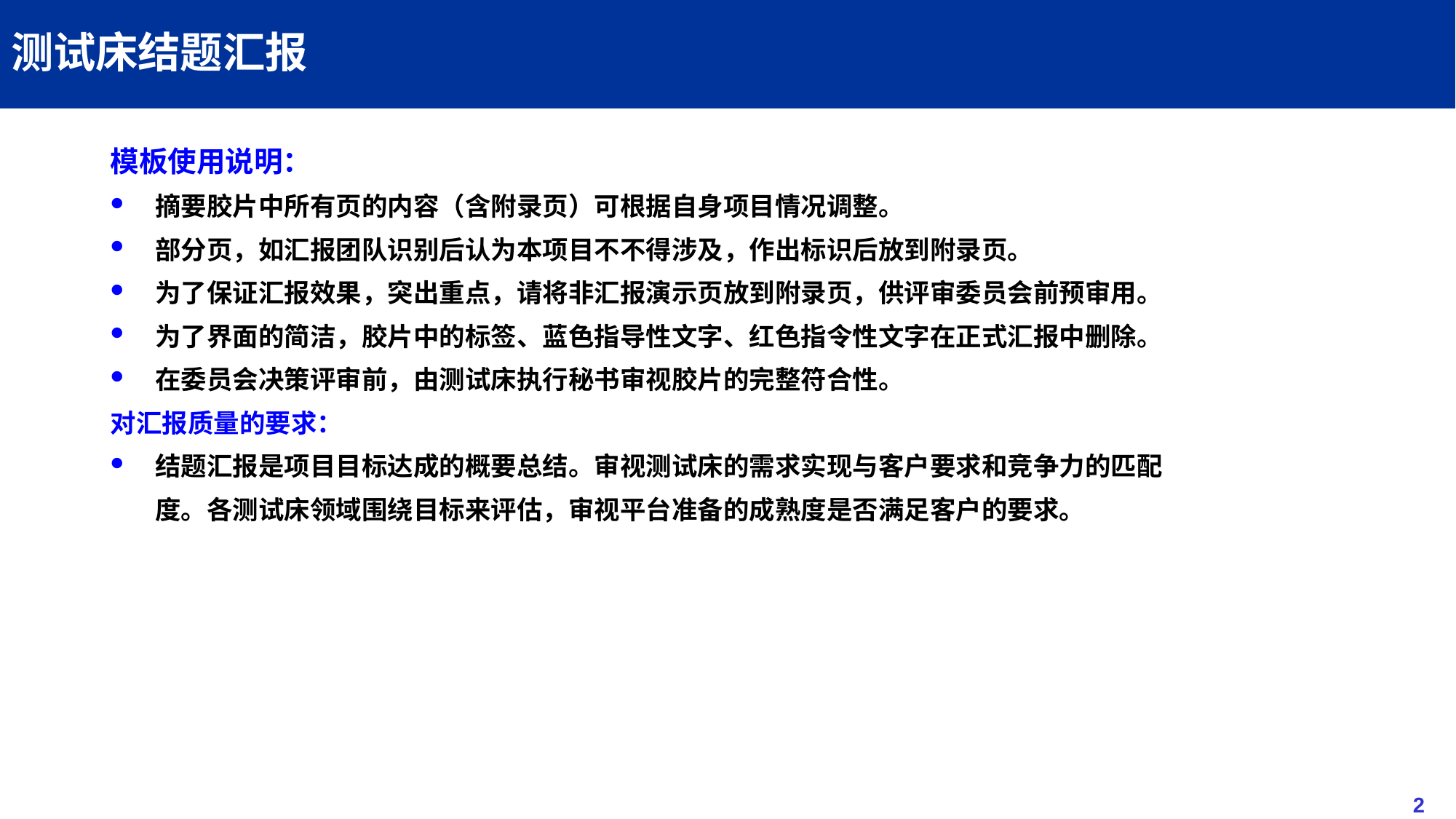

# 测试床结题汇报
模板使用说明：
摘要胶片中所有页的内容（含附录页）可根据自身项目情况调整。
部分页，如汇报团队识别后认为本项目不不得涉及，作出标识后放到附录页。
为了保证汇报效果，突出重点，请将非汇报演示页放到附录页，供评审委员会前预审用。
为了界面的简洁，胶片中的标签、蓝色指导性文字、红色指令性文字在正式汇报中删除。
在委员会决策评审前，由测试床执行秘书审视胶片的完整符合性。
对汇报质量的要求：
结题汇报是项目目标达成的概要总结。审视测试床的需求实现与客户要求和竞争力的匹配度。各测试床领域围绕目标来评估，审视平台准备的成熟度是否满足客户的要求。